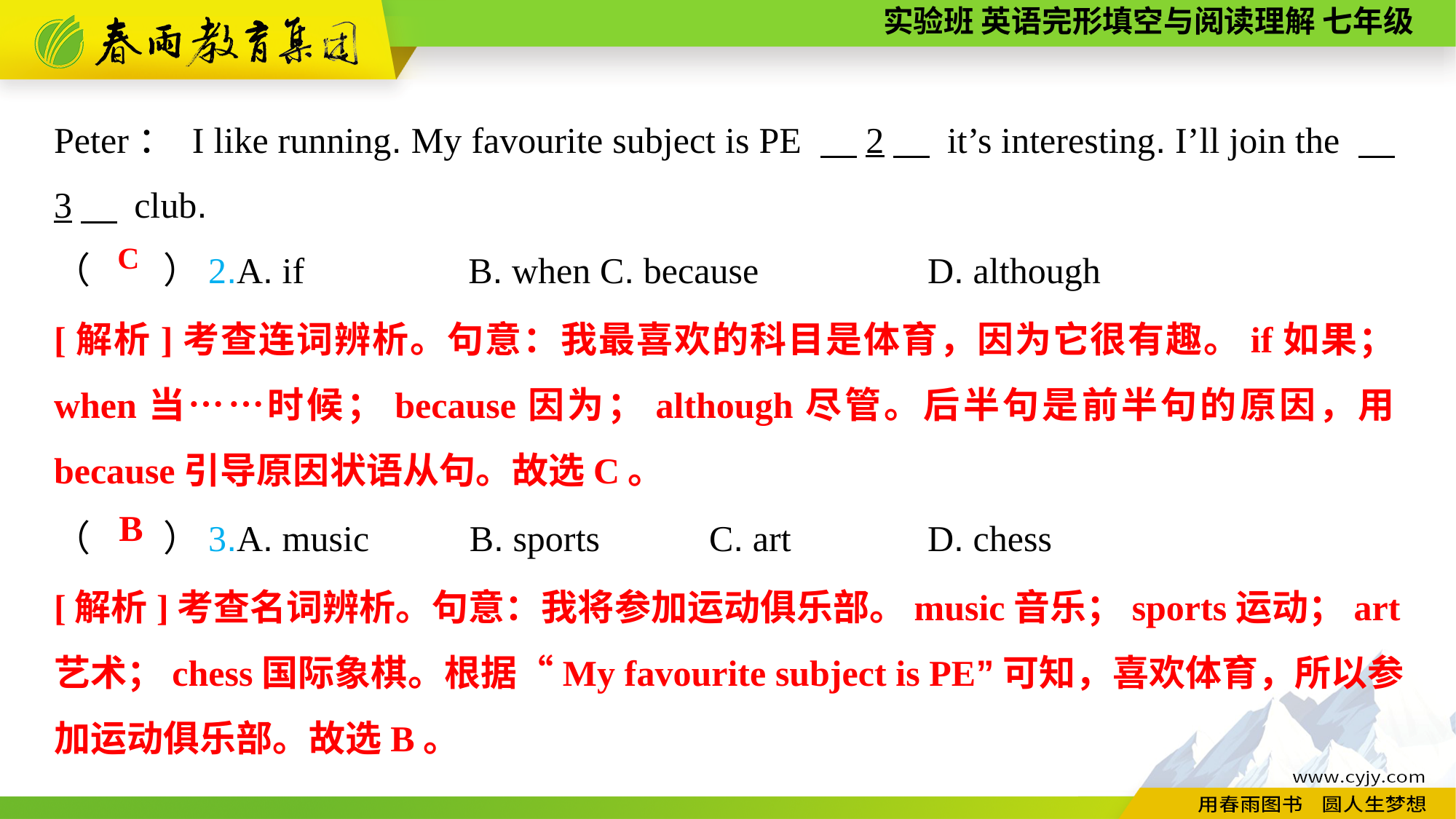

Peter： I like running. My favourite subject is PE 　2　 it’s interesting. I’ll join the 　3　 club.
（　　）2.A. if                  B. when	C. because	            D. although
C
[解析]考查连词辨析。句意：我最喜欢的科目是体育，因为它很有趣。if如果；when当……时候；because因为；although尽管。后半句是前半句的原因，用because引导原因状语从句。故选C。
（　　）3.A. music           B. sports	C. art	            D. chess
B
[解析]考查名词辨析。句意：我将参加运动俱乐部。music音乐；sports运动；art艺术；chess国际象棋。根据“My favourite subject is PE”可知，喜欢体育，所以参加运动俱乐部。故选B。